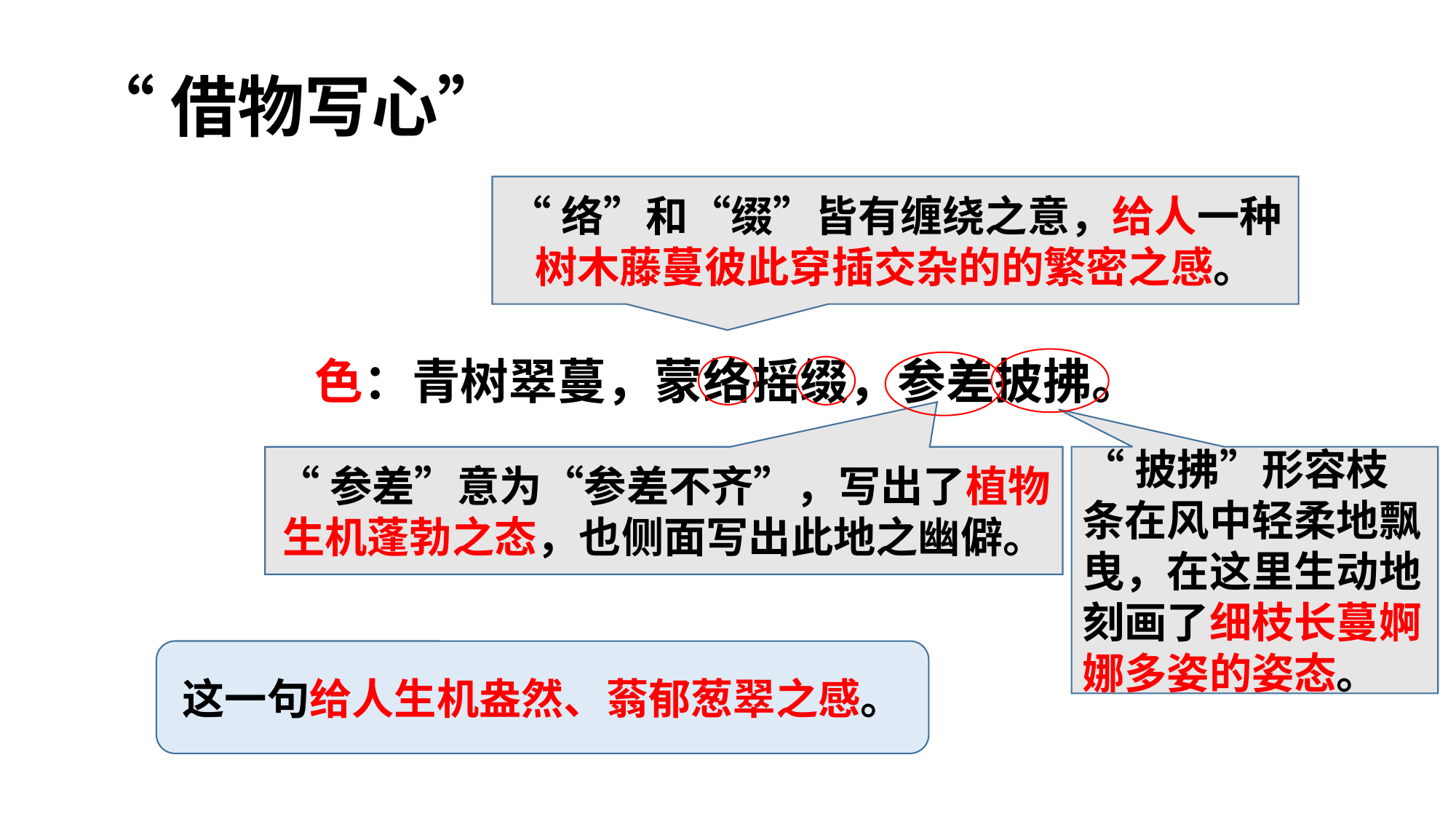

# “借物写心”
“络”和“缀”皆有缠绕之意，给人一种树木藤蔓彼此穿插交杂的的繁密之感。
色：青树翠蔓，蒙络摇缀，参差披拂。

“参差”意为“参差不齐”，写出了植物生机蓬勃之态，也侧面写出此地之幽僻。
“披拂”形容枝条在风中轻柔地飘曳，在这里生动地刻画了细枝长蔓婀娜多姿的姿态。
这一句给人生机盎然、蓊郁葱翠之感。